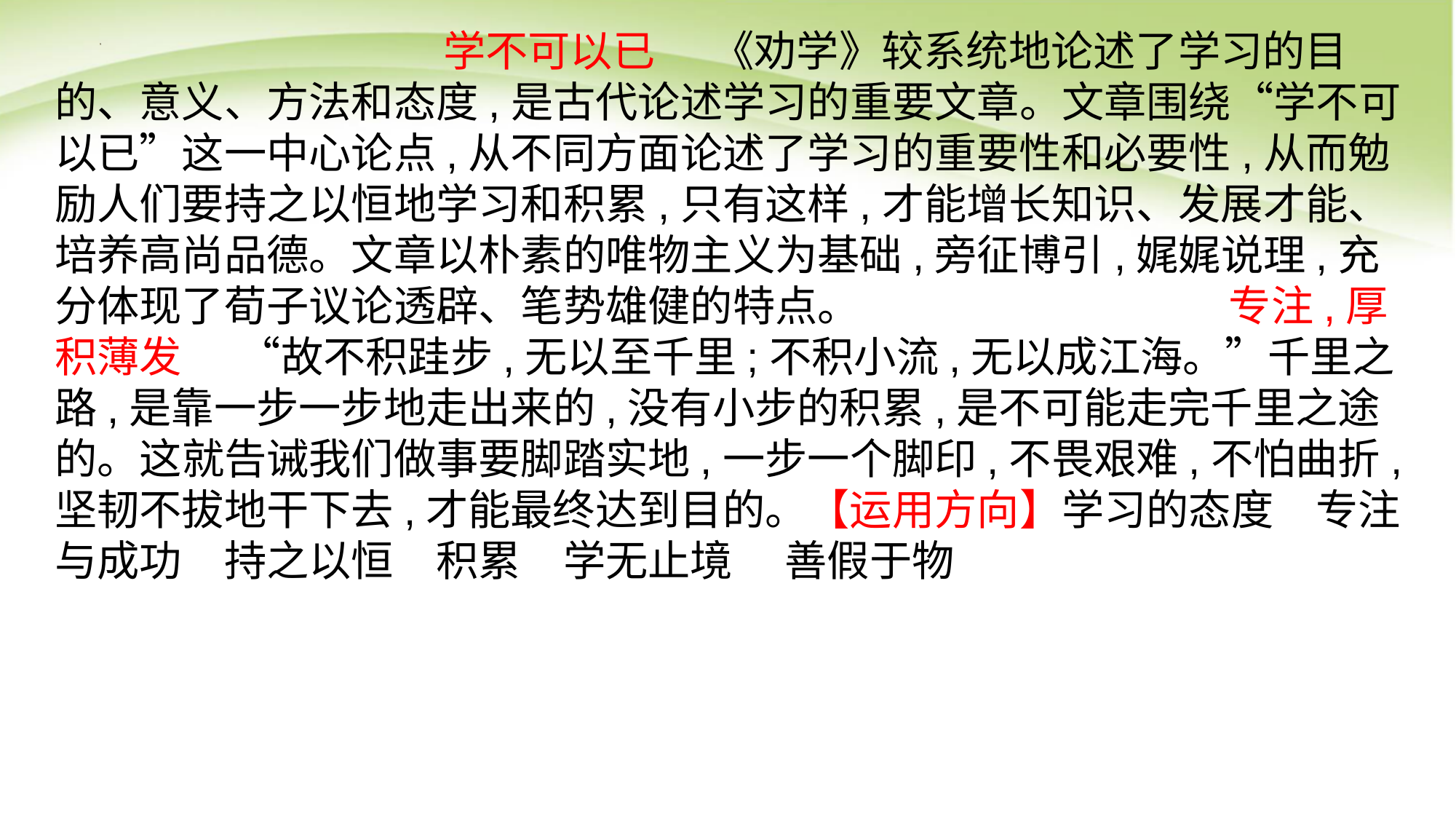

学不可以已      《劝学》较系统地论述了学习的目的、意义、方法和态度,是古代论述学习的重要文章。文章围绕“学不可以已”这一中心论点,从不同方面论述了学习的重要性和必要性,从而勉励人们要持之以恒地学习和积累,只有这样,才能增长知识、发展才能、培养高尚品德。文章以朴素的唯物主义为基础,旁征博引,娓娓说理,充分体现了荀子议论透辟、笔势雄健的特点。                                       专注,厚积薄发      “故不积跬步,无以至千里;不积小流,无以成江海。”千里之路,是靠一步一步地走出来的,没有小步的积累,是不可能走完千里之途的。这就告诫我们做事要脚踏实地,一步一个脚印,不畏艰难,不怕曲折,坚韧不拔地干下去,才能最终达到目的。【运用方向】学习的态度　专注与成功　持之以恒　积累　学无止境 　善假于物